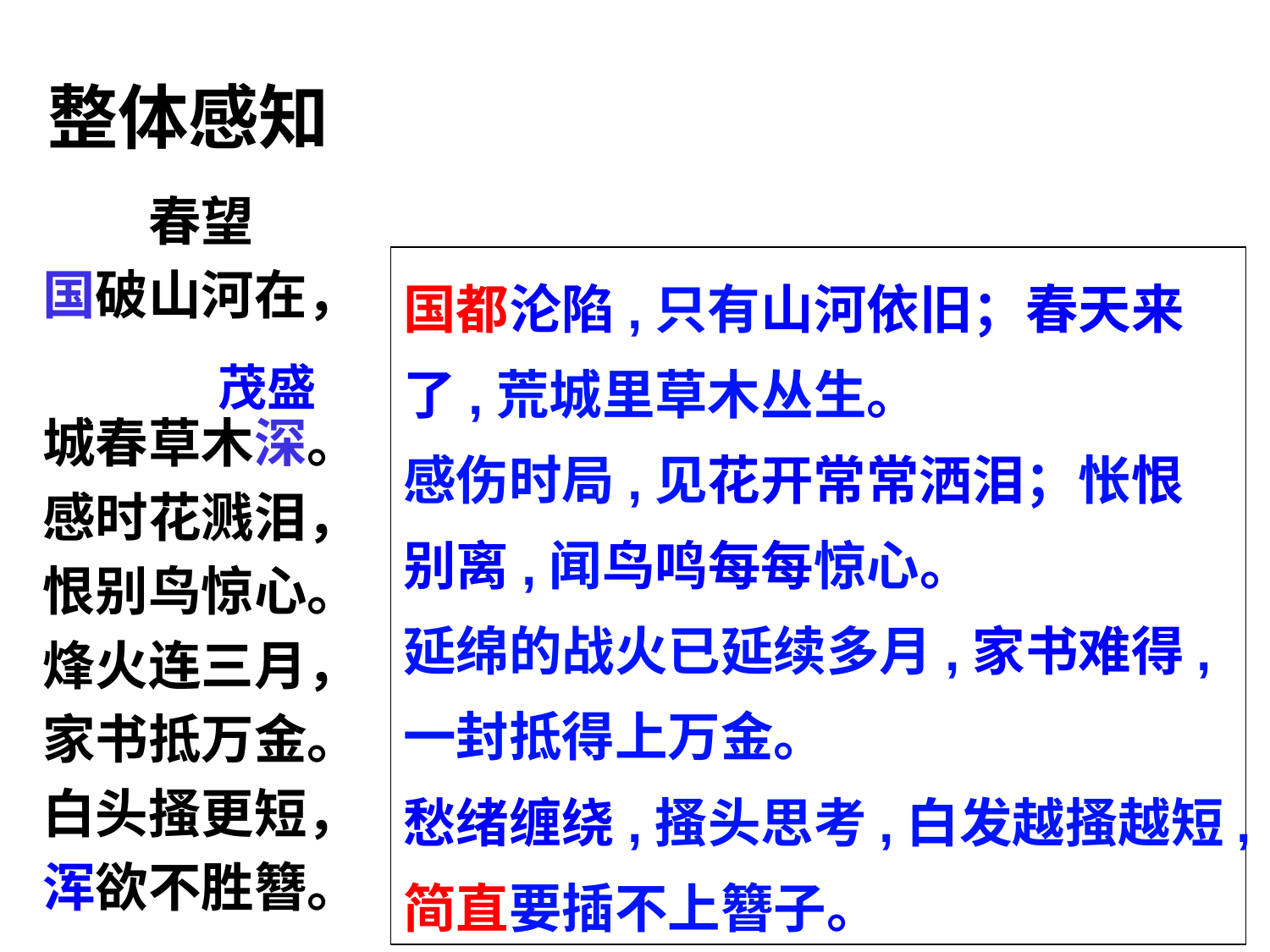

整体感知

春望
国破山河在，

城春草木深。
感时花溅泪，
恨别鸟惊心。
烽火连三月，
家书抵万金。
白头搔更短，
浑欲不胜簪。

国都沦陷,只有山河依旧；春天来了,荒城里草木丛生。
感伤时局,见花开常常洒泪；怅恨别离,闻鸟鸣每每惊心。
延绵的战火已延续多月,家书难得,一封抵得上万金。
愁绪缠绕,搔头思考,白发越搔越短,简直要插不上簪子。
茂盛